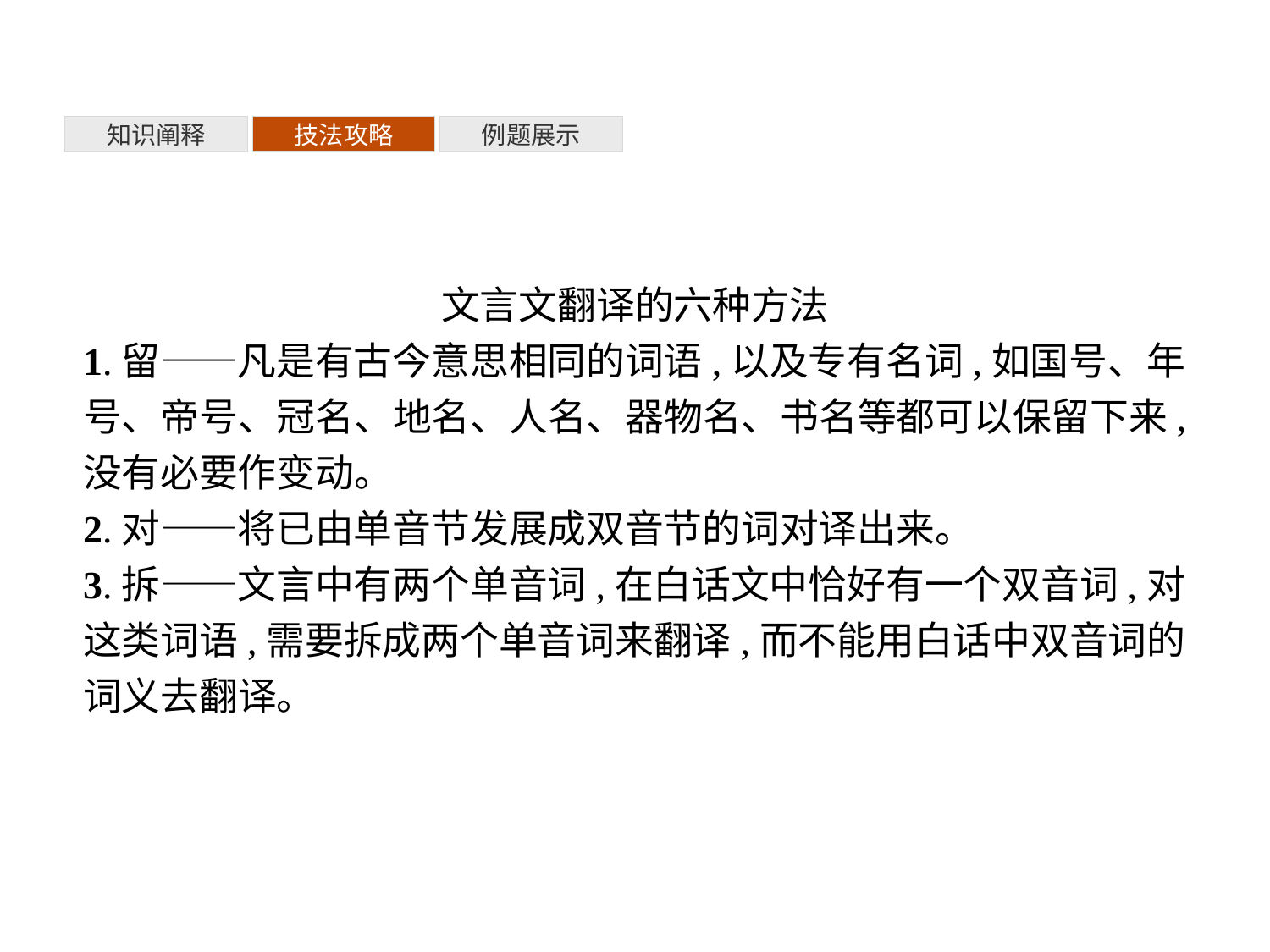

知识阐释
技法攻略
例题展示
文言文翻译的六种方法
1.留——凡是有古今意思相同的词语,以及专有名词,如国号、年号、帝号、冠名、地名、人名、器物名、书名等都可以保留下来,没有必要作变动。
2.对——将已由单音节发展成双音节的词对译出来。
3.拆——文言中有两个单音词,在白话文中恰好有一个双音词,对这类词语,需要拆成两个单音词来翻译,而不能用白话中双音词的词义去翻译。